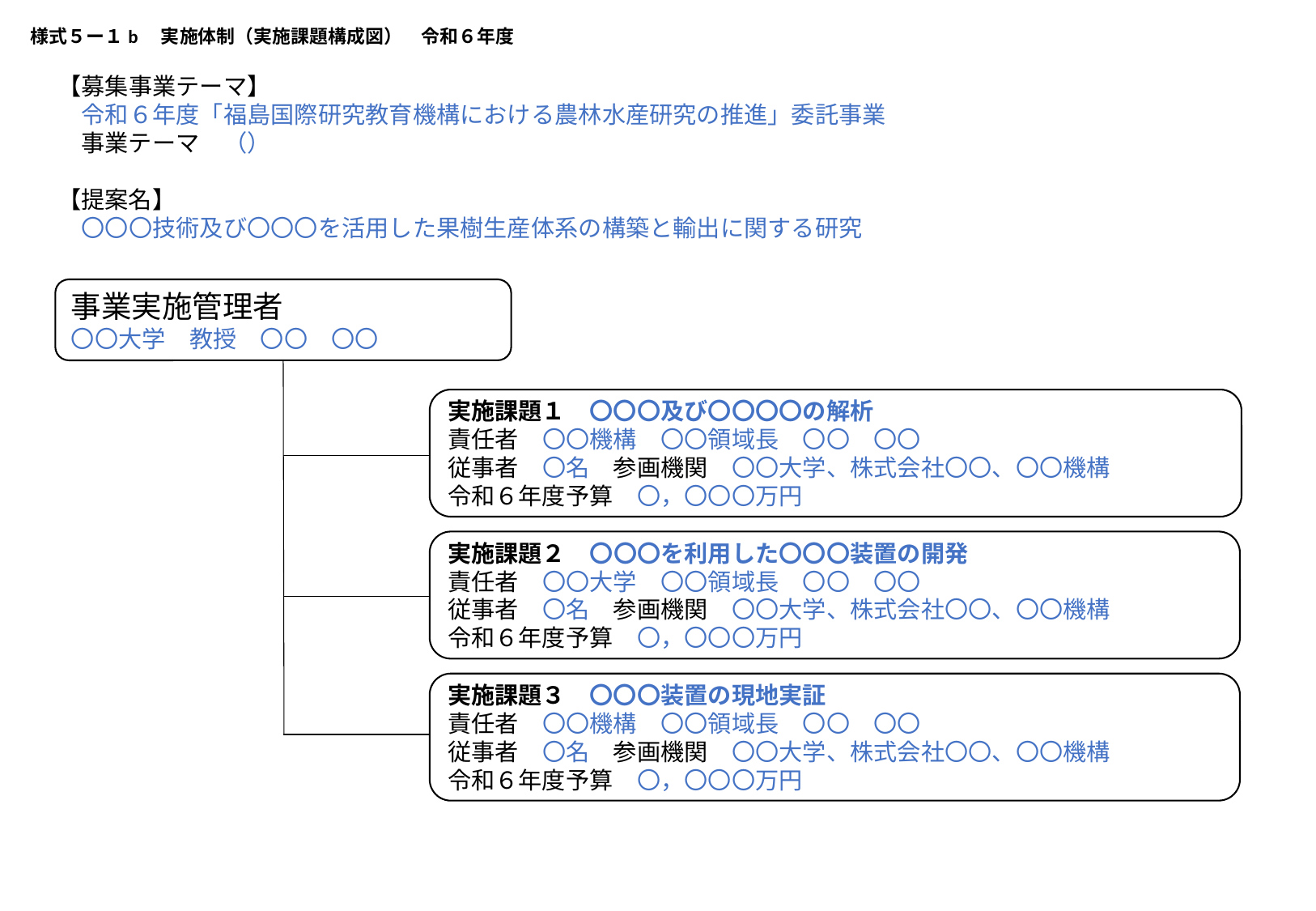

様式５ー１b　実施体制（実施課題構成図）　令和６年度
【募集事業テーマ】
　令和６年度「福島国際研究教育機構における農林水産研究の推進」委託事業
　事業テーマ　（）

【提案名】
　〇〇〇技術及び〇〇〇を活用した果樹生産体系の構築と輸出に関する研究
事業実施管理者
〇〇大学　教授　〇〇　〇〇
実施課題１　〇〇〇及び〇〇〇〇の解析
責任者　〇〇機構　〇〇領域長　〇〇　〇〇
従事者　〇名　参画機関　〇〇大学、株式会社〇〇、〇〇機構
令和６年度予算　〇，〇〇〇万円
実施課題２　〇〇〇を利用した〇〇〇装置の開発
責任者　〇〇大学　〇〇領域長　〇〇　〇〇
従事者　〇名　参画機関　〇〇大学、株式会社〇〇、〇〇機構
令和６年度予算　〇，〇〇〇万円
実施課題３　〇〇〇装置の現地実証
責任者　〇〇機構　〇〇領域長　〇〇　〇〇
従事者　〇名　参画機関　〇〇大学、株式会社〇〇、〇〇機構
令和６年度予算　〇，〇〇〇万円